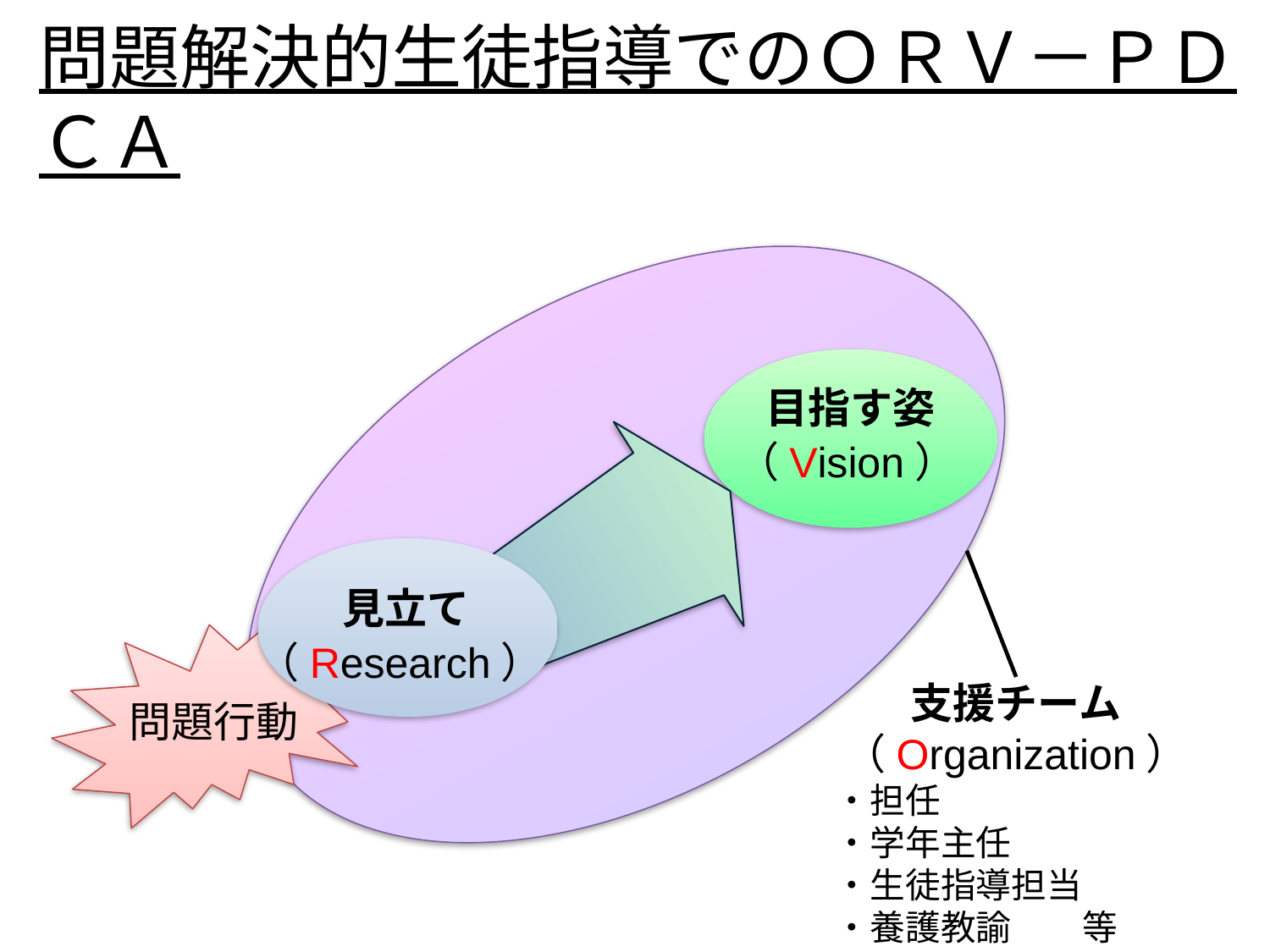

# 問題解決的生徒指導でのＯＲＶ－ＰＤＣＡ

支援チーム
（Organization）
・担任
・学年主任
・生徒指導担当
・養護教諭　　等

目指す姿
（Vision）

見立て
（Research）
問題行動